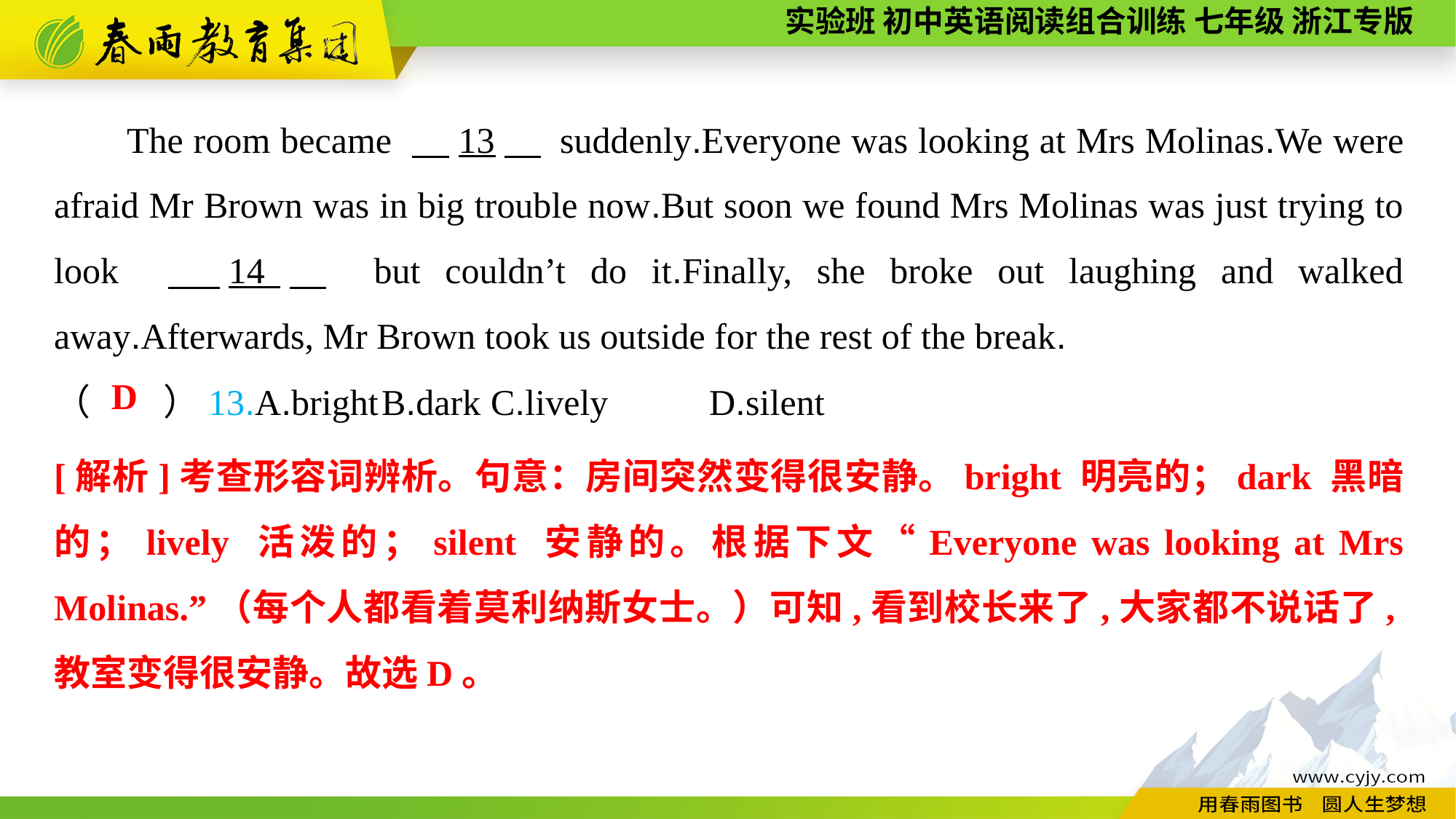

The room became 　13　 suddenly.Everyone was looking at Mrs Molinas.We were afraid Mr Brown was in big trouble now.But soon we found Mrs Molinas was just trying to look 　14　 but couldn’t do it.Finally, she broke out laughing and walked away.Afterwards, Mr Brown took us outside for the rest of the break.
（　　）13.A.bright	B.dark	C.lively	D.silent
D
[解析]考查形容词辨析。句意：房间突然变得很安静。bright 明亮的；dark 黑暗的；lively 活泼的；silent 安静的。根据下文“Everyone was looking at Mrs Molinas.”（每个人都看着莫利纳斯女士。）可知,看到校长来了,大家都不说话了,教室变得很安静。故选D。